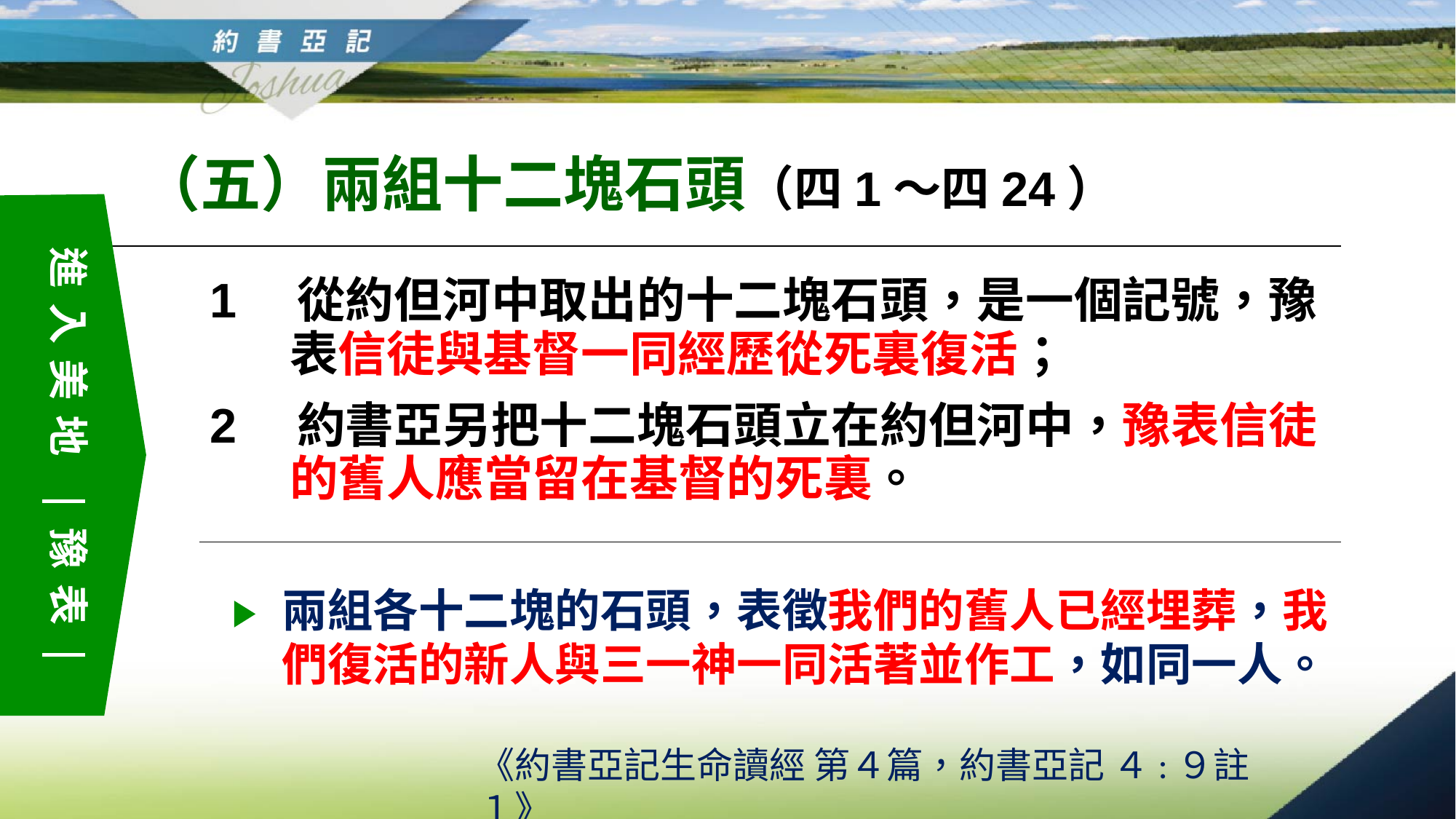

（五）兩組十二塊石頭（四1～四24）

進入美地　豫表
1　從約但河中取出的十二塊石頭，是一個記號，豫表信徒與基督一同經歷從死裏復活；
2　約書亞另把十二塊石頭立在約但河中，豫表信徒的舊人應當留在基督的死裏。
兩組各十二塊的石頭，表徵我們的舊人已經埋葬，我們復活的新人與三一神一同活著並作工，如同一人。

《約書亞記生命讀經 第４篇，約書亞記 ４:９註１》